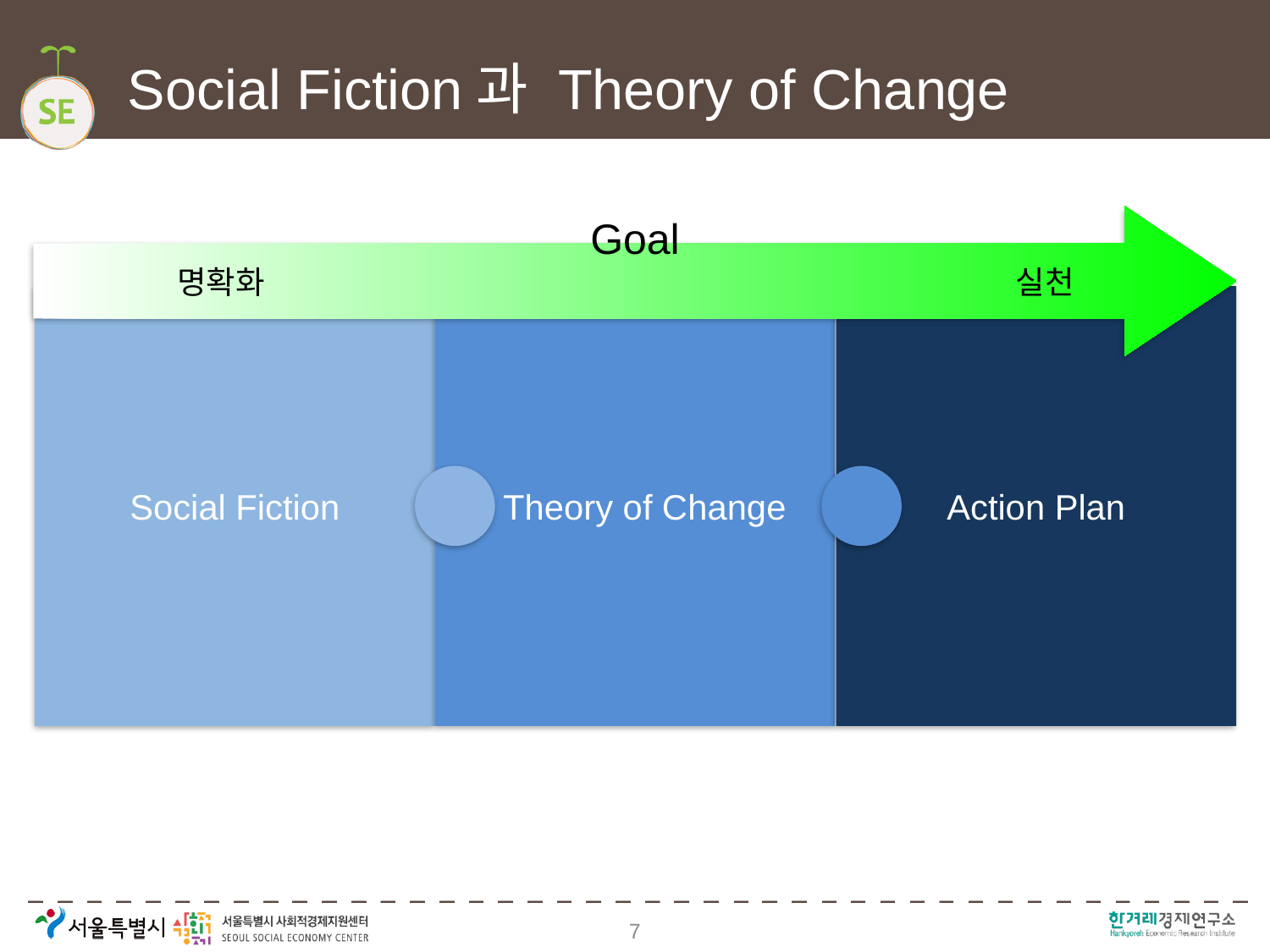

# Social Fiction과 Theory of Change

Goal
명확화
실천
Social Fiction
  Theory of Change
Action Plan

7